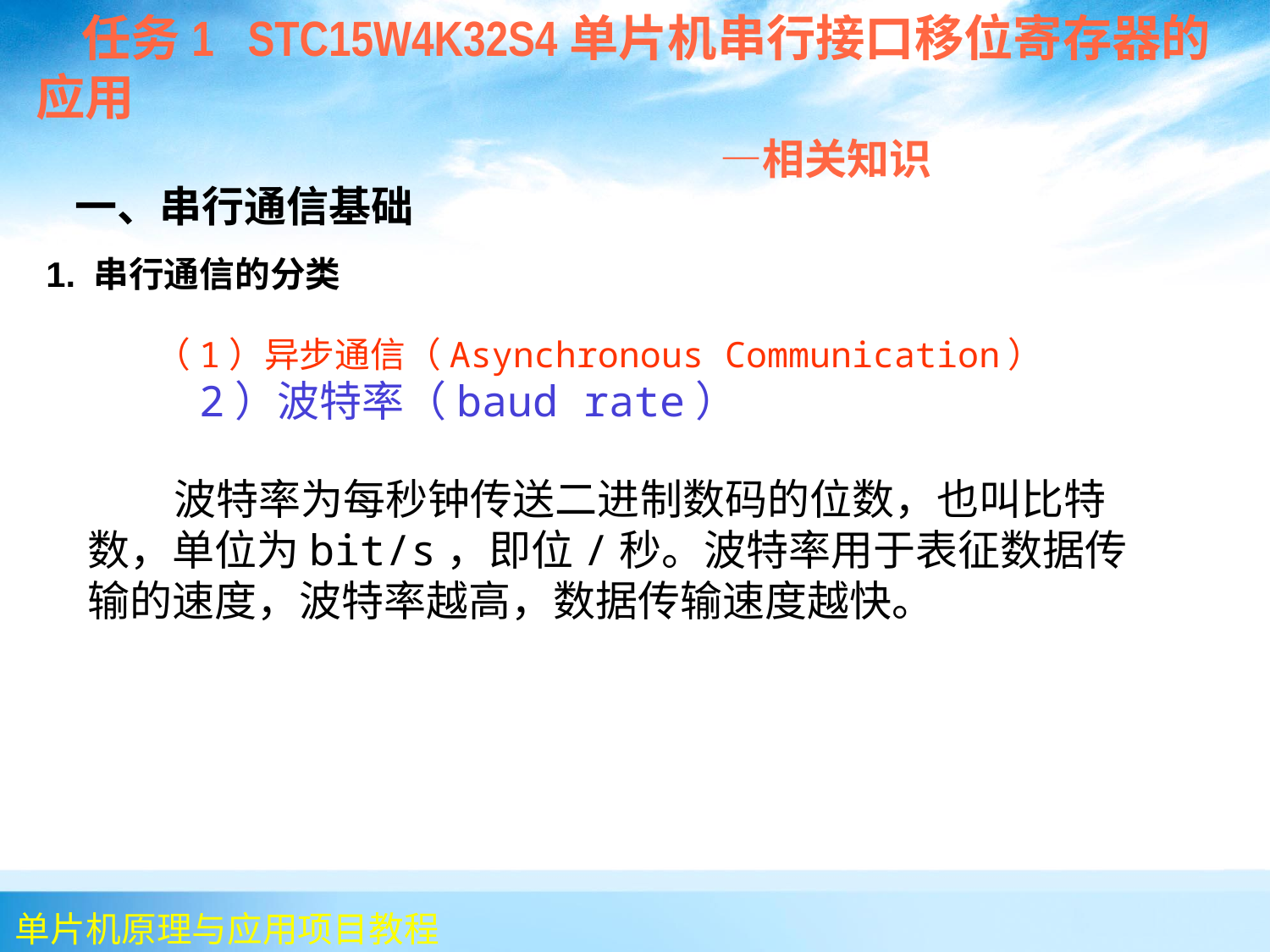

任务1   STC15W4K32S4单片机串行接口移位寄存器的应用
                                                             —相关知识
  一、串行通信基础
1. 串行通信的分类
       （1）异步通信（Asynchronous Communication）
    2）波特率（baud rate）
           波特率为每秒钟传送二进制数码的位数，也叫比特数，单位为bit/s，即位/秒。波特率用于表征数据传输的速度，波特率越高，数据传输速度越快。